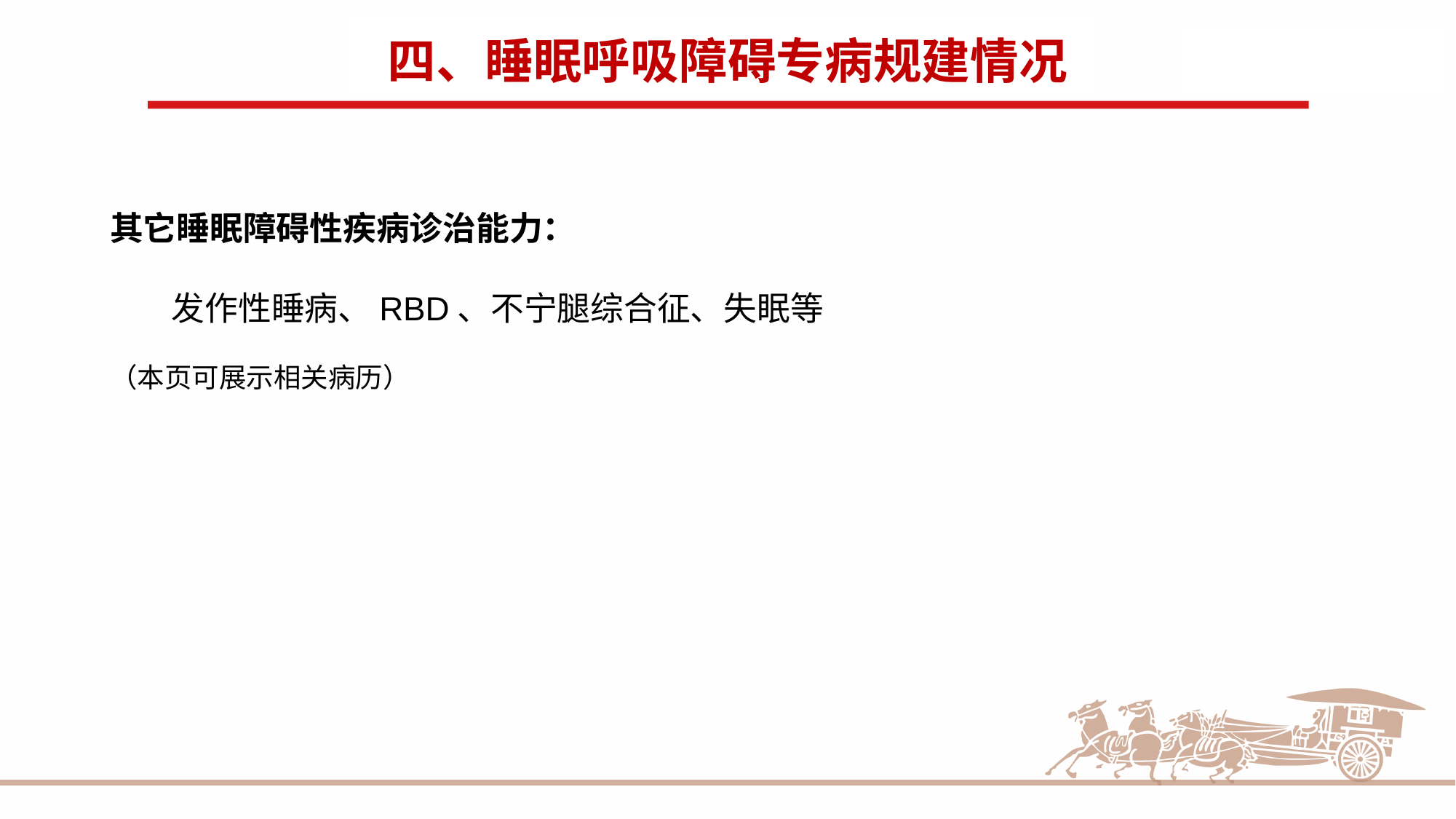

四、睡眠呼吸障碍专病规建情况
其它睡眠障碍性疾病诊治能力：
       发作性睡病、RBD、不宁腿综合征、失眠等
（本页可展示相关病历）